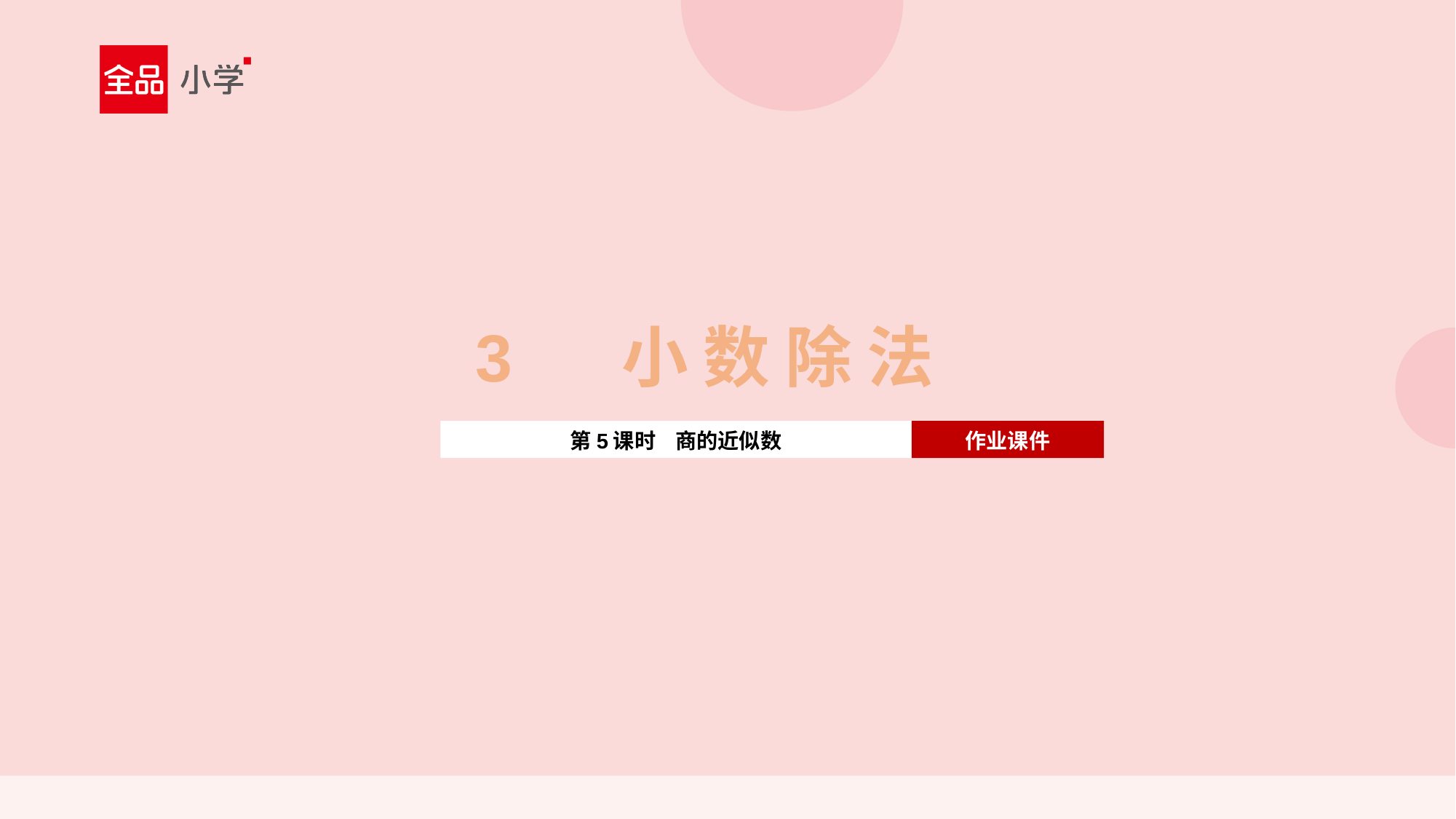

3     小 数 除 法
第5课时    商的近似数

作业课件